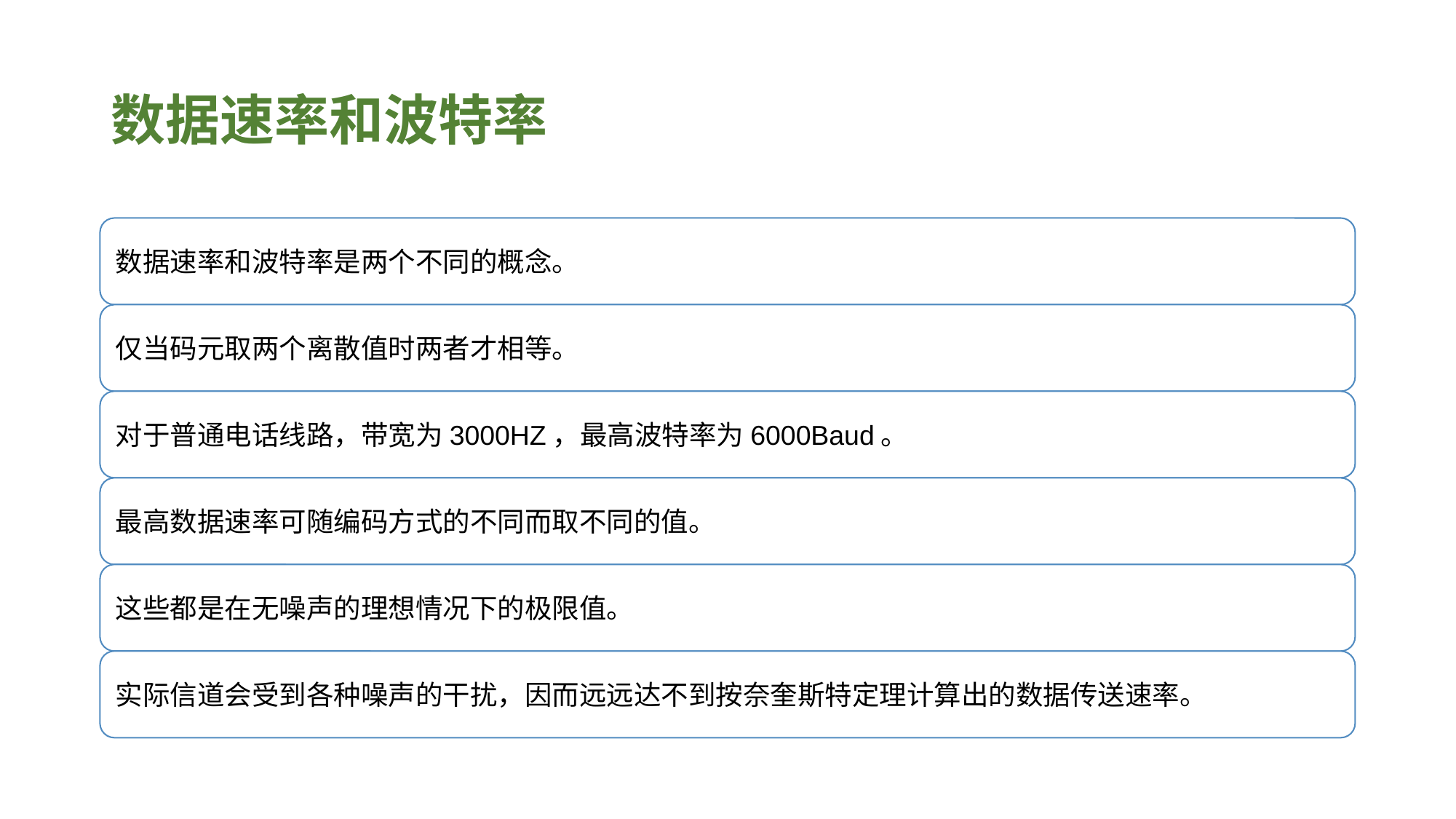

# 数据速率和波特率
数据速率和波特率是两个不同的概念。
仅当码元取两个离散值时两者才相等。
对于普通电话线路，带宽为3000HZ，最高波特率为6000Baud。
最高数据速率可随编码方式的不同而取不同的值。
这些都是在无噪声的理想情况下的极限值。
实际信道会受到各种噪声的干扰，因而远远达不到按奈奎斯特定理计算出的数据传送速率。